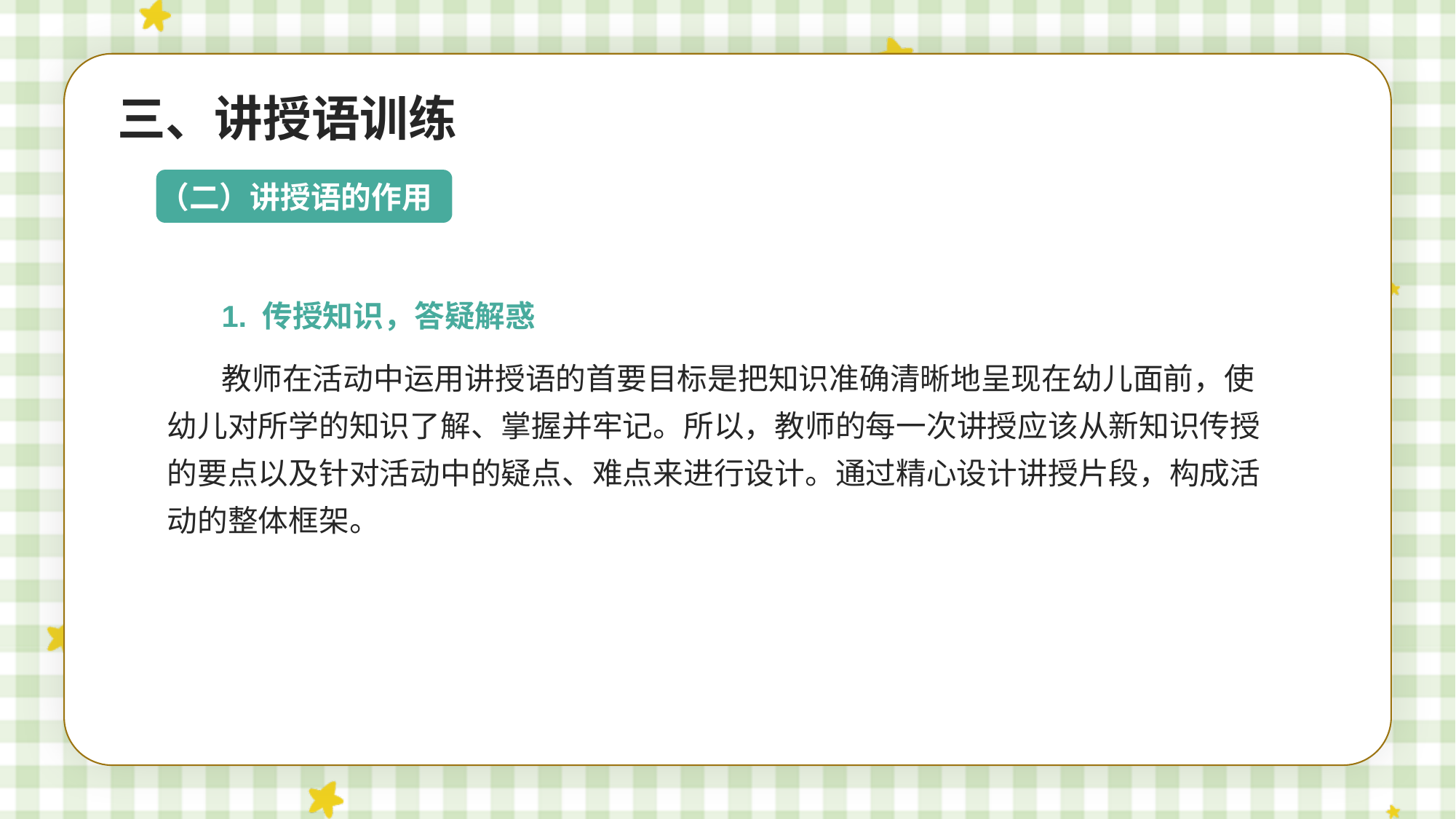

三、讲授语训练
（二）讲授语的作用
1. 传授知识，答疑解惑
教师在活动中运用讲授语的首要目标是把知识准确清晰地呈现在幼儿面前，使幼儿对所学的知识了解、掌握并牢记。所以，教师的每一次讲授应该从新知识传授的要点以及针对活动中的疑点、难点来进行设计。通过精心设计讲授片段，构成活动的整体框架。